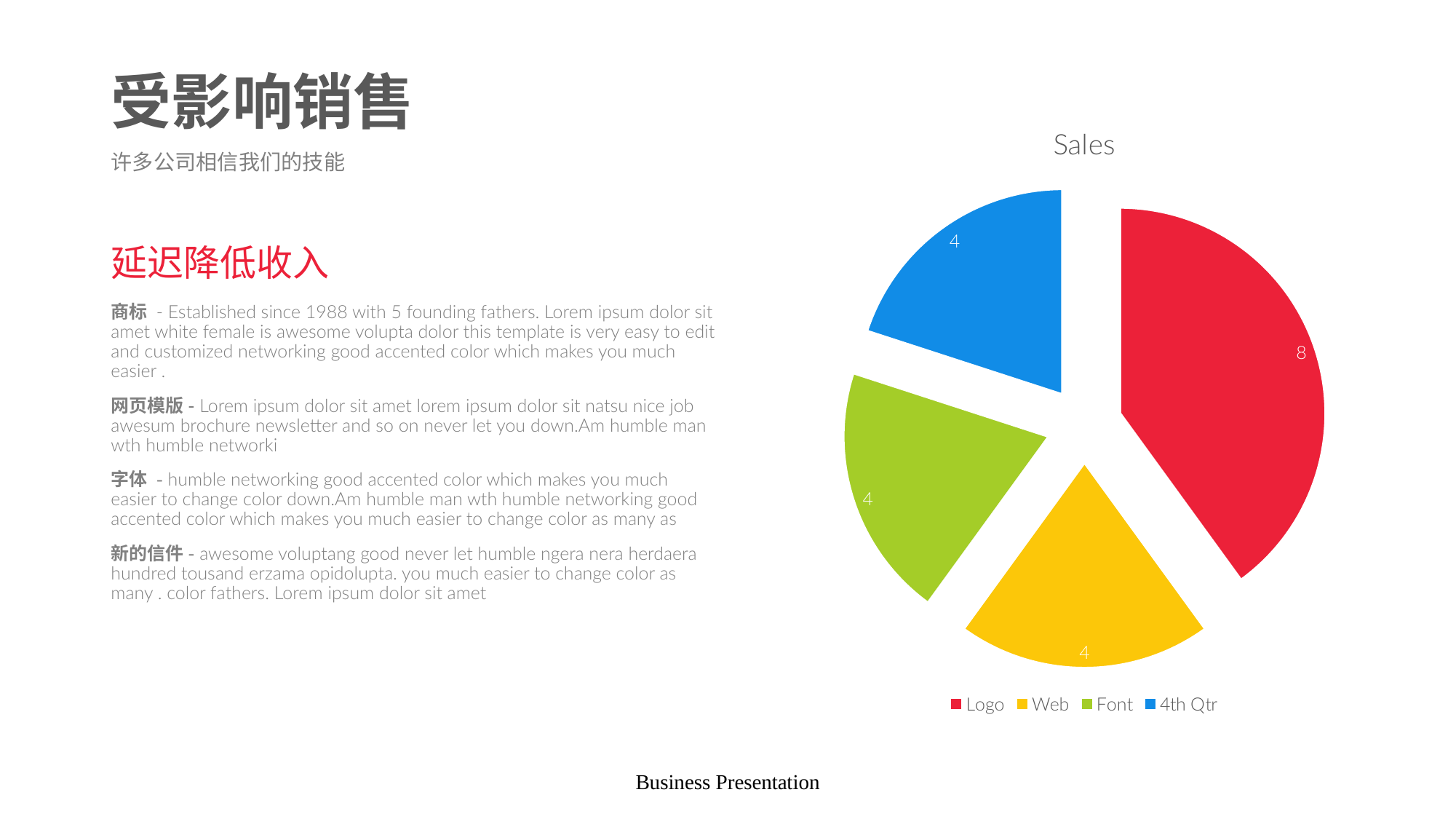

# 受影响销售

### Chart:

| Category | Sales |
|---|---|
| Logo | 8.0 |
| Web | 4.0 |
| Font | 4.0 |
| 4th Qtr | 4.0 |
许多公司相信我们的技能
延迟降低收入
商标 - Established since 1988 with 5 founding fathers. Lorem ipsum dolor sit amet white female is awesome volupta dolor this template is very easy to edit and customized networking good accented color which makes you much easier .
网页模版- Lorem ipsum dolor sit amet lorem ipsum dolor sit natsu nice job awesum brochure newsletter and so on never let you down.Am humble man wth humble networki
字体 - humble networking good accented color which makes you much easier to change color down.Am humble man wth humble networking good accented color which makes you much easier to change color as many as
新的信件- awesome voluptang good never let humble ngera nera herdaera hundred tousand erzama opidolupta. you much easier to change color as many . color fathers. Lorem ipsum dolor sit amet

Business Presentation
42